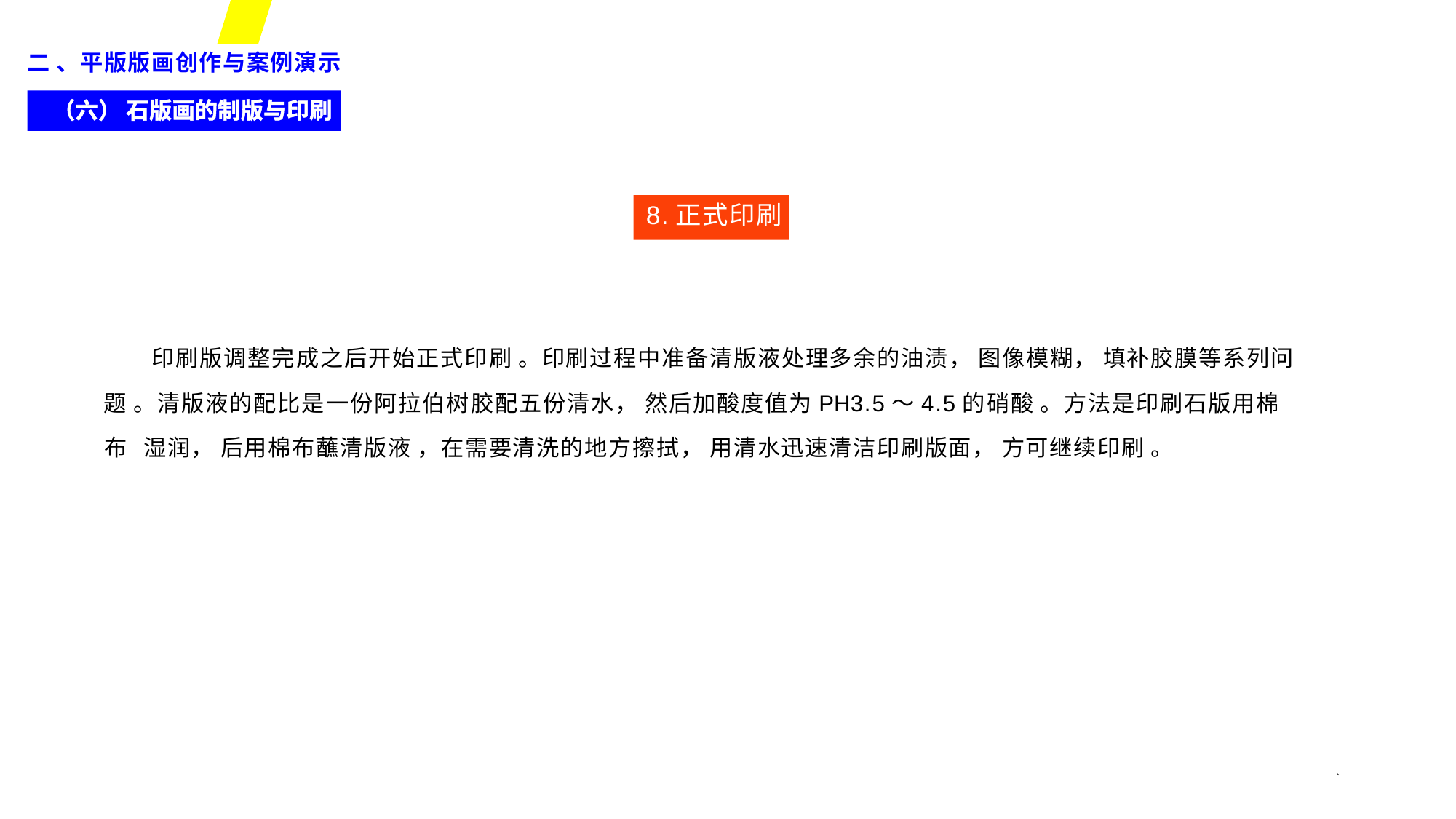

二 、平版版画创作与案例演示

（六） 石版画的制版与印刷

8.正式印刷

印刷版调整完成之后开始正式印刷 。印刷过程中准备清版液处理多余的油渍， 图像模糊， 填补胶膜等系列问
题 。清版液的配比是一份阿拉伯树胶配五份清水， 然后加酸度值为PH3.5～4.5的硝酸 。方法是印刷石版用棉布   湿润， 后用棉布蘸清版液 ，在需要清洗的地方擦拭， 用清水迅速清洁印刷版面， 方可继续印刷 。

*